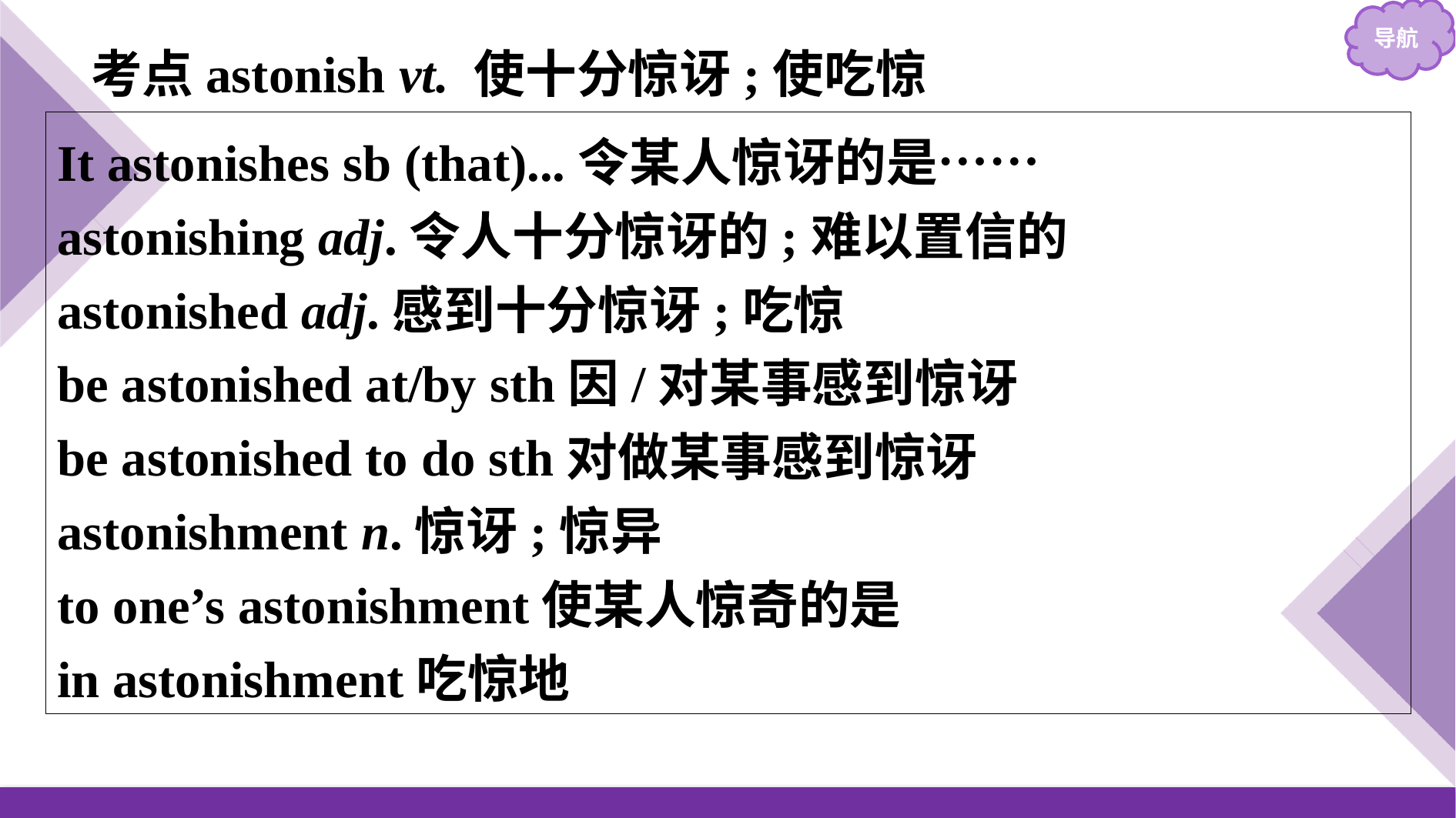

考点astonish vt. 使十分惊讶;使吃惊
It astonishes sb (that)...令某人惊讶的是……
astonishing adj.令人十分惊讶的;难以置信的
astonished adj.感到十分惊讶;吃惊
be astonished at/by sth因/对某事感到惊讶
be astonished to do sth对做某事感到惊讶
astonishment n.惊讶;惊异
to one’s astonishment使某人惊奇的是
in astonishment吃惊地